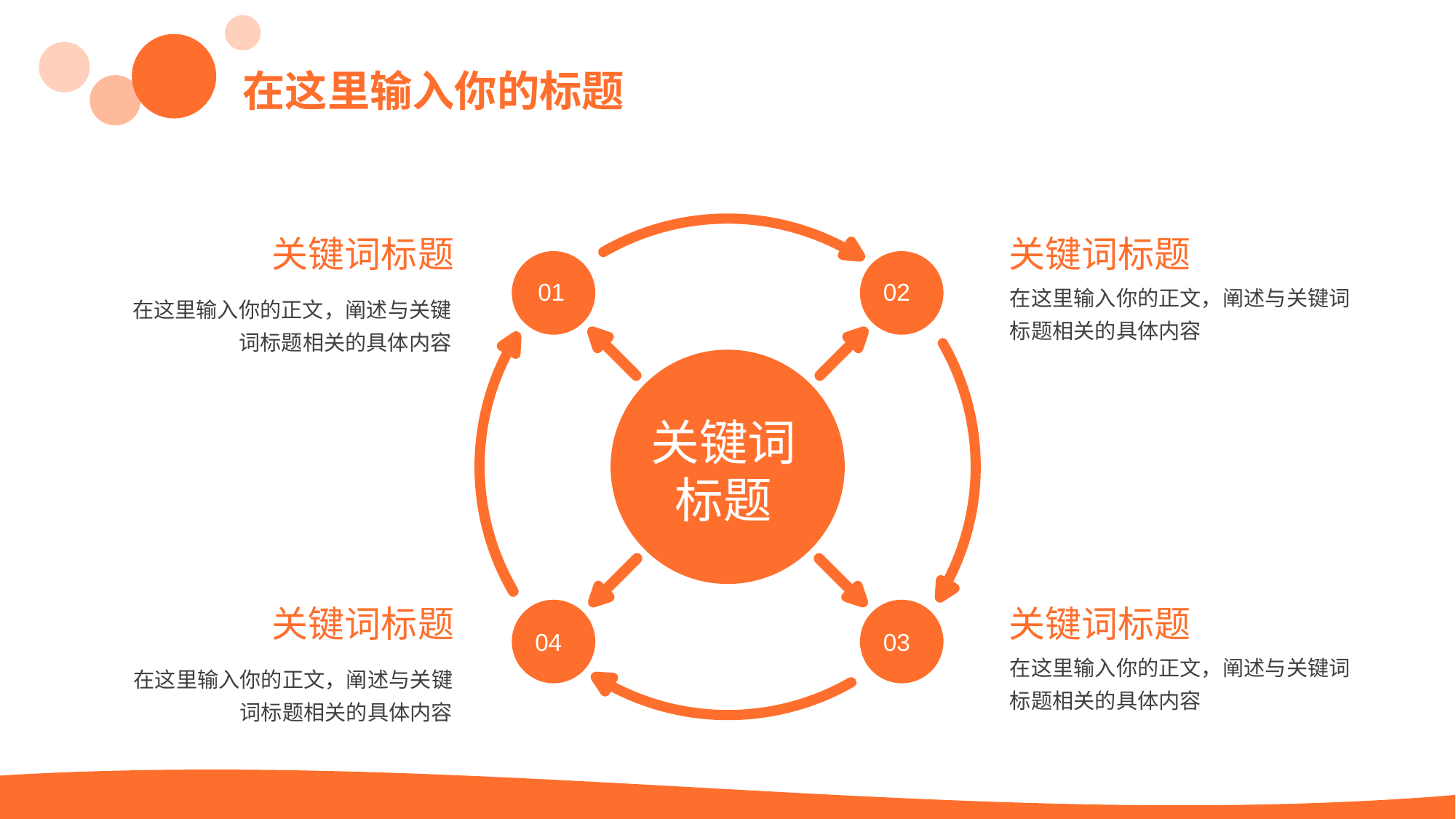

在这里输入你的标题

关键词标题
关键词标题

01
02
在这里输入你的正文，阐述与关键词标题相关的具体内容
在这里输入你的正文，阐述与关键词标题相关的具体内容

关键词标题

关键词标题
关键词标题
04
03
在这里输入你的正文，阐述与关键词标题相关的具体内容
在这里输入你的正文，阐述与关键词标题相关的具体内容